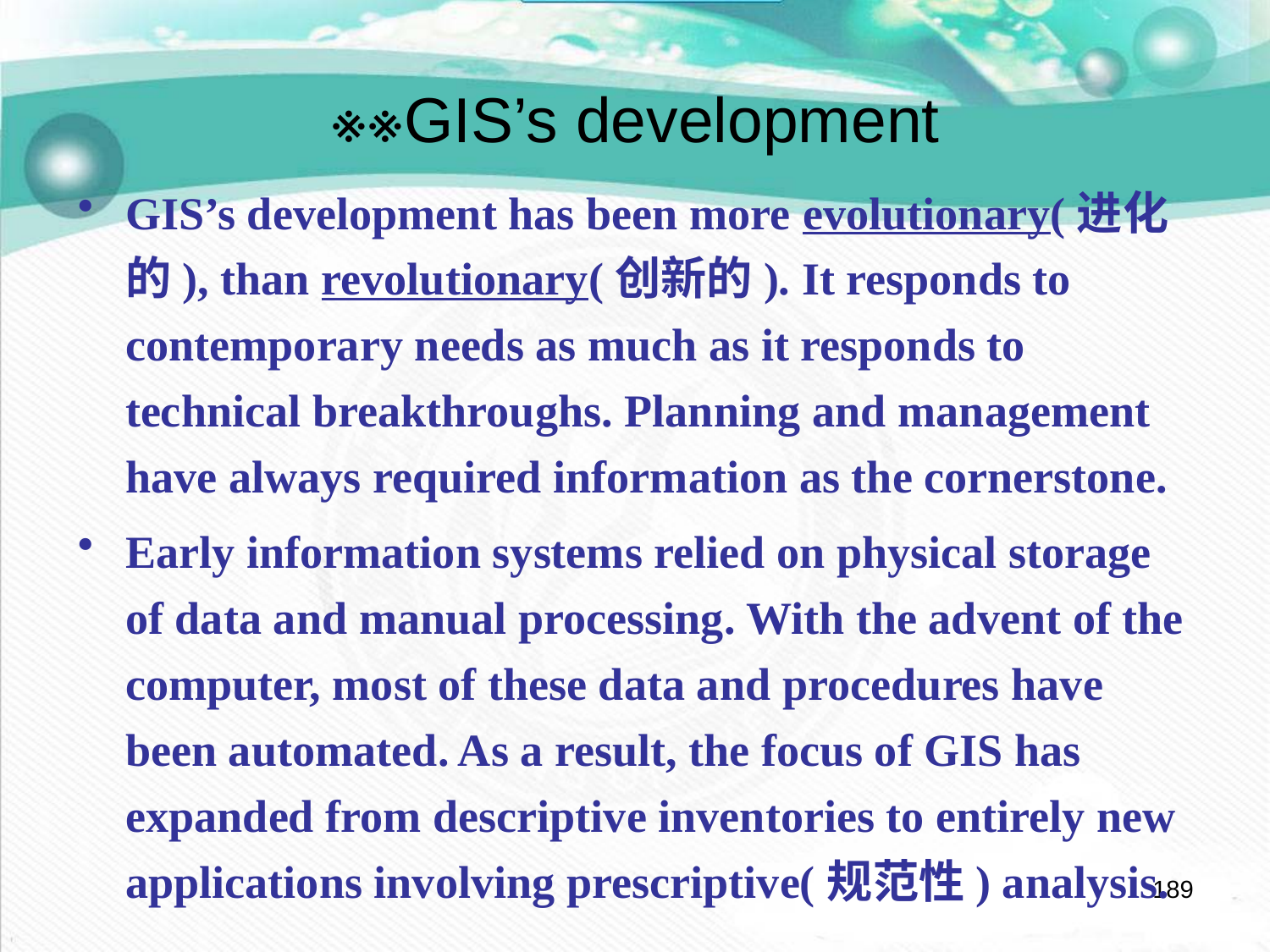

# ※※GIS’s development
GIS’s development has been more evolutionary(进化的), than revolutionary(创新的). It responds to contemporary needs as much as it responds to technical breakthroughs. Planning and management have always required information as the cornerstone.
Early information systems relied on physical storage of data and manual processing. With the advent of the computer, most of these data and procedures have been automated. As a result, the focus of GIS has expanded from descriptive inventories to entirely new applications involving prescriptive(规范性) analysis.
189